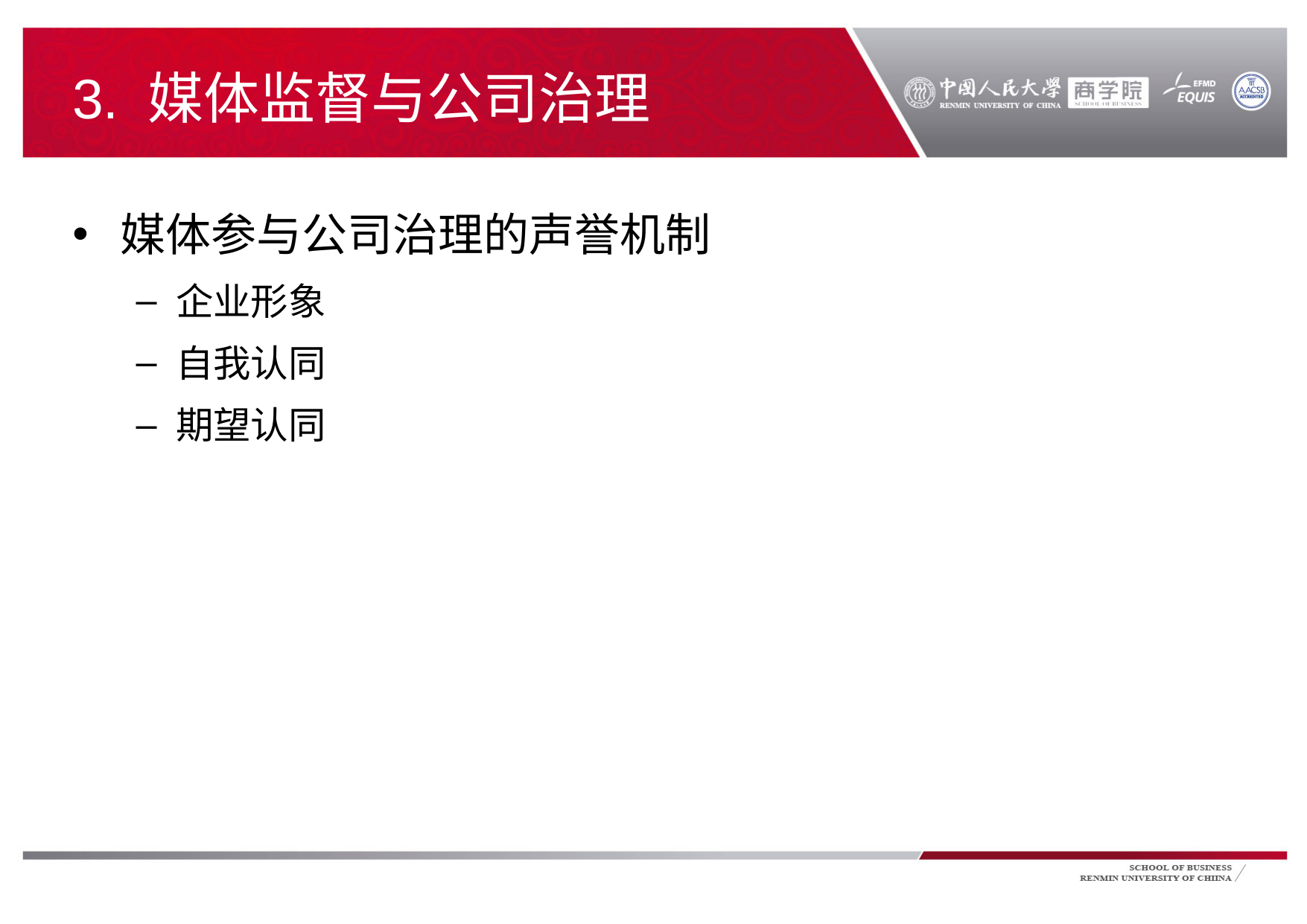

# 3. 媒体监督与公司治理
媒体参与公司治理的声誉机制
企业形象
自我认同
期望认同